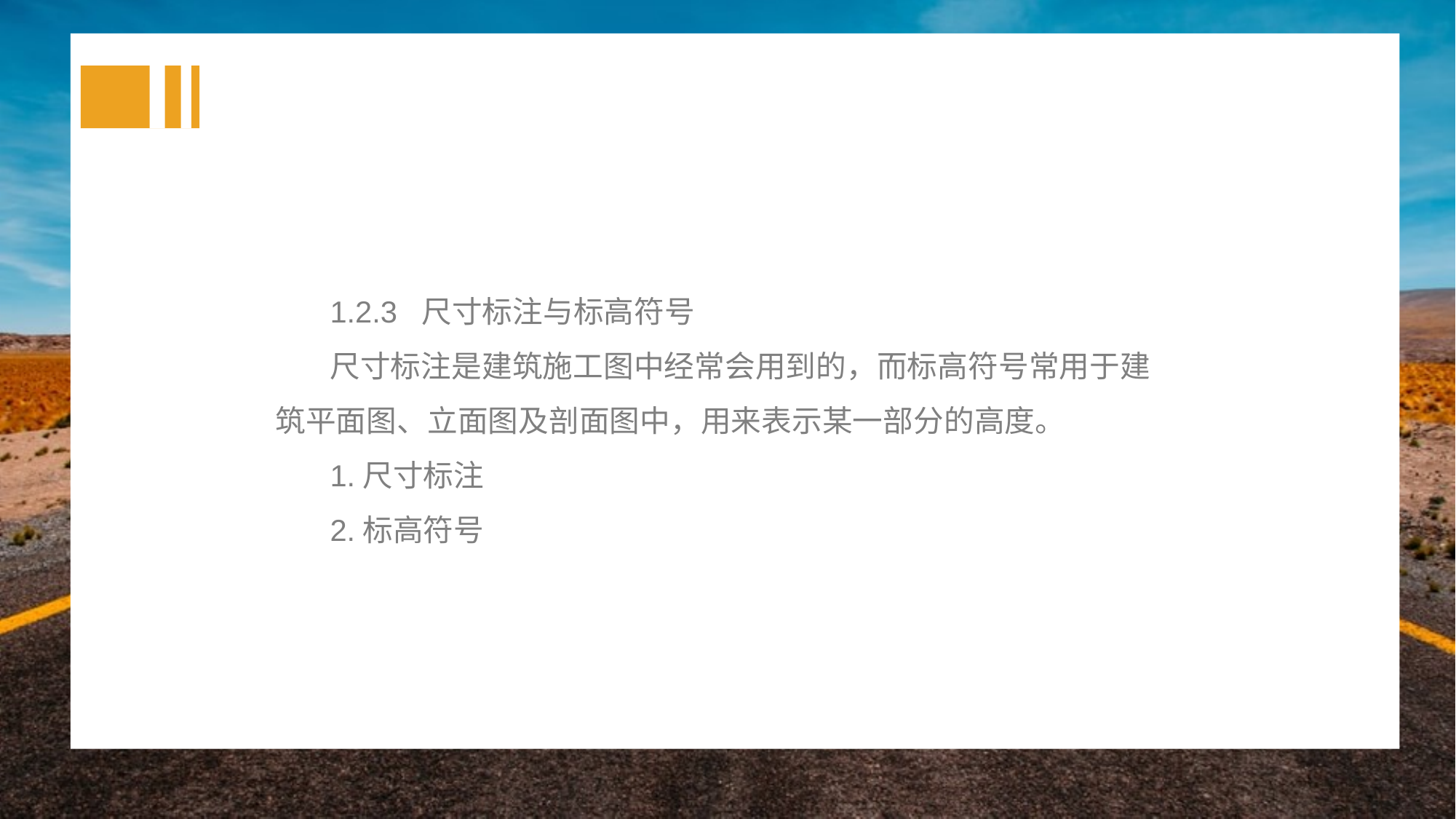

1.2.3  尺寸标注与标高符号
尺寸标注是建筑施工图中经常会用到的，而标高符号常用于建筑平面图、立面图及剖面图中，用来表示某一部分的高度。
1.尺寸标注
2.标高符号